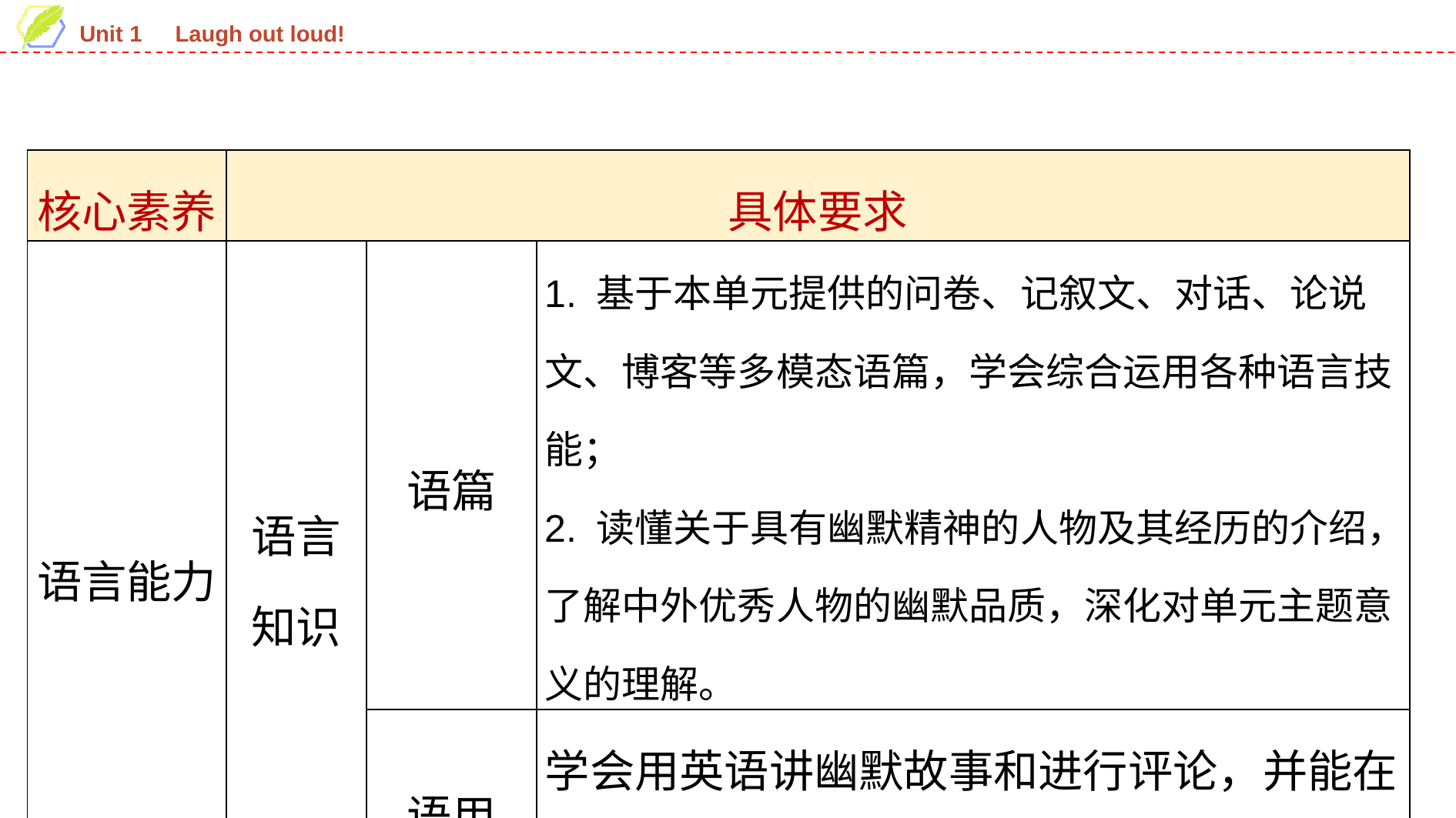

| 核心素养 | 具体要求 |  |  |
| --- | --- | --- | --- |
| 语言能力 | 语言 知识 | 语篇 | 1. 基于本单元提供的问卷、记叙文、对话、论说文、博客等多模态语篇，学会综合运用各种语言技能； 2. 读懂关于具有幽默精神的人物及其经历的介绍，了解中外优秀人物的幽默品质，深化对单元主题意义的理解。 |
|  |  | 语用 | 学会用英语讲幽默故事和进行评论，并能在实际生活中运用所学的表达。 |